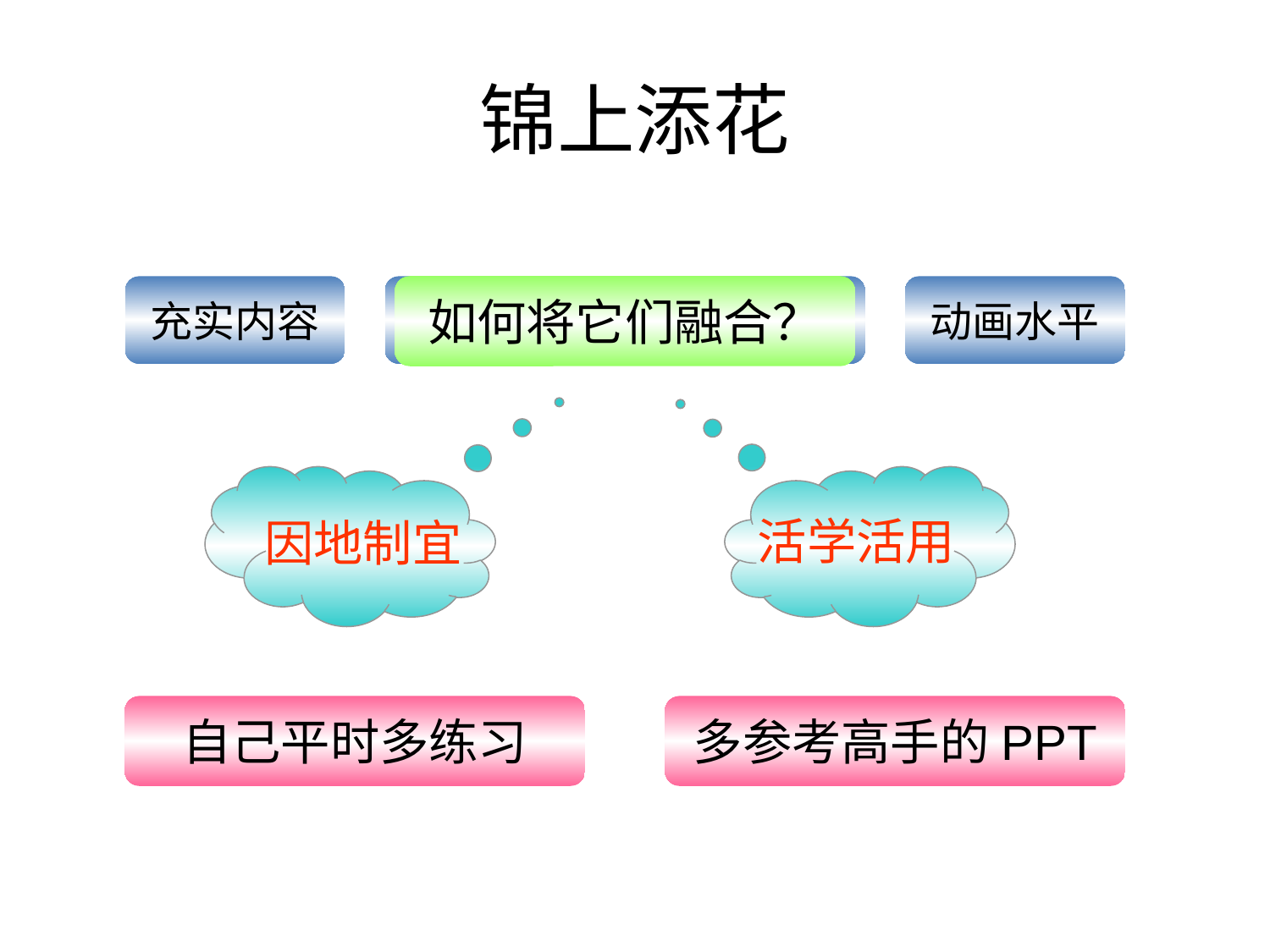

锦上添花
充实内容
好的母版
如何将它们融合？
绘画基础
动画水平
赖祖亮@小木虫

因地制宜

活学活用
赖祖亮@小木虫
自己平时多练习
多参考高手的PPT